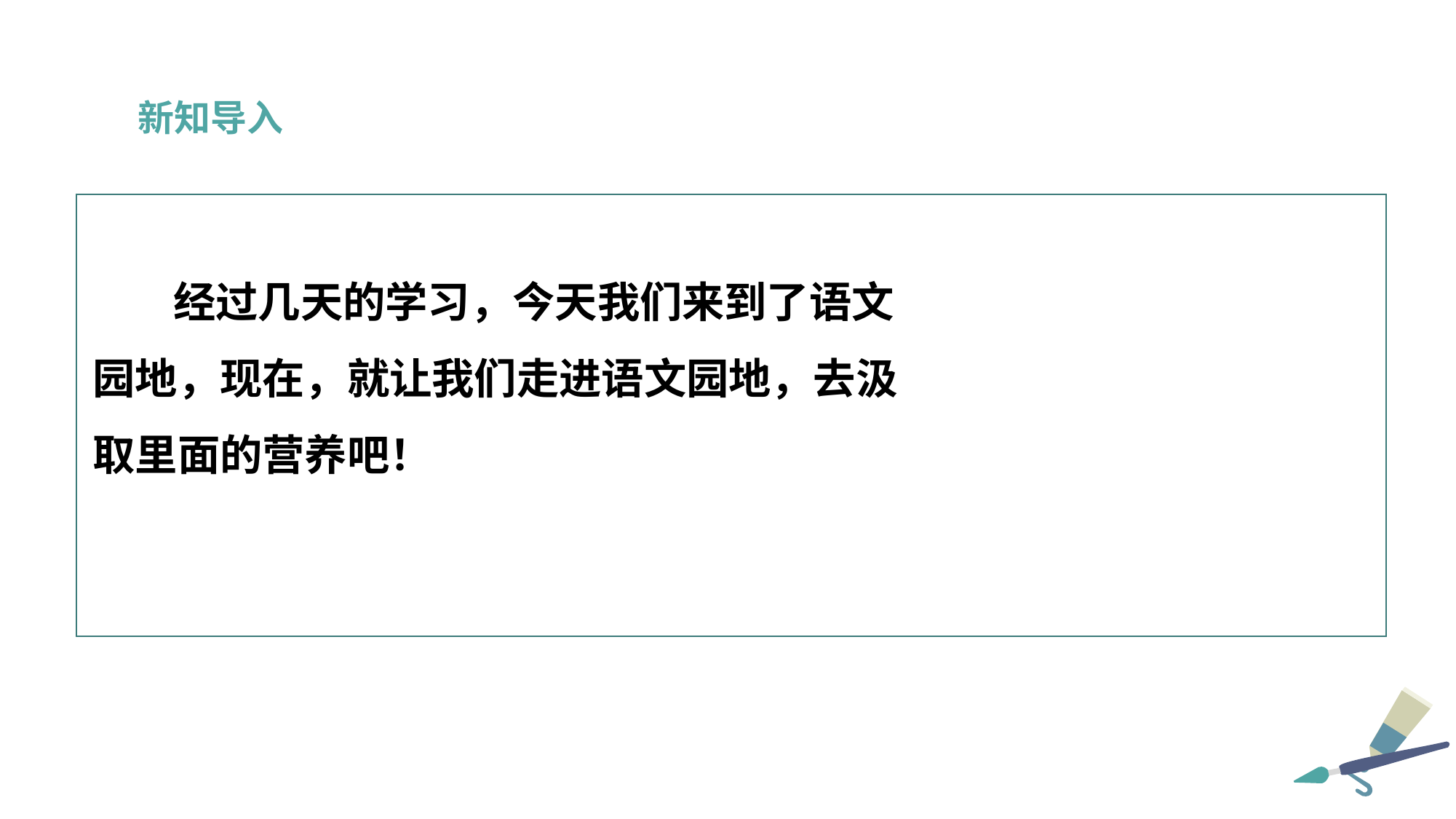

新知导入

    经过几天的学习，今天我们来到了语文园地，现在，就让我们走进语文园地，去汲取里面的营养吧！